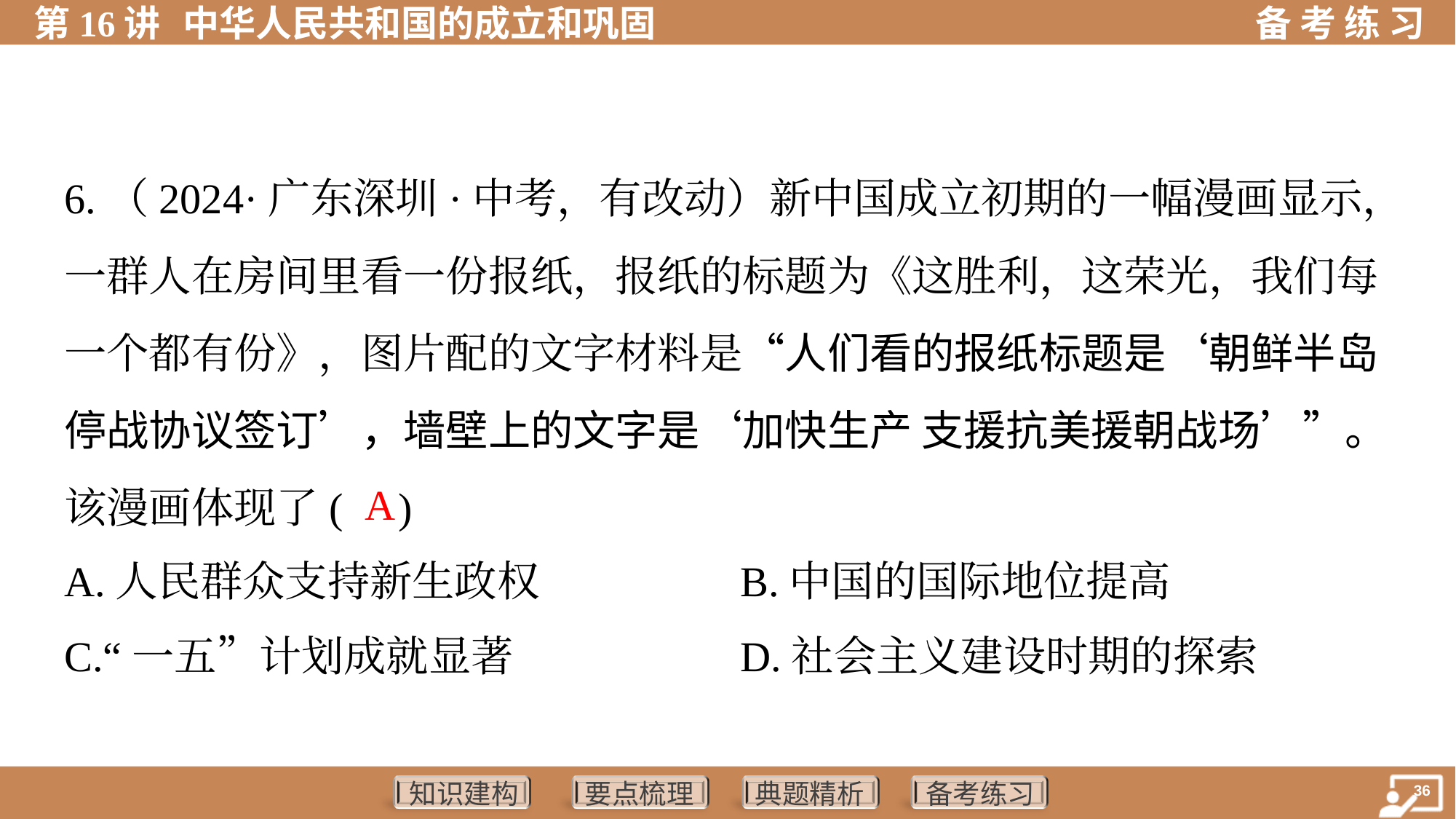

6.（2024·广东深圳·中考，有改动）新中国成立初期的一幅漫画显示，
一群人在房间里看一份报纸，报纸的标题为《这胜利，这荣光，我们每
一个都有份》，图片配的文字材料是“人们看的报纸标题是‘朝鲜半岛
停战协议签订’，墙壁上的文字是‘加快生产 支援抗美援朝战场’”。
该漫画体现了(     )
A
A.人民群众支持新生政权	B.中国的国际地位提高
C.“一五”计划成就显著	D.社会主义建设时期的探索